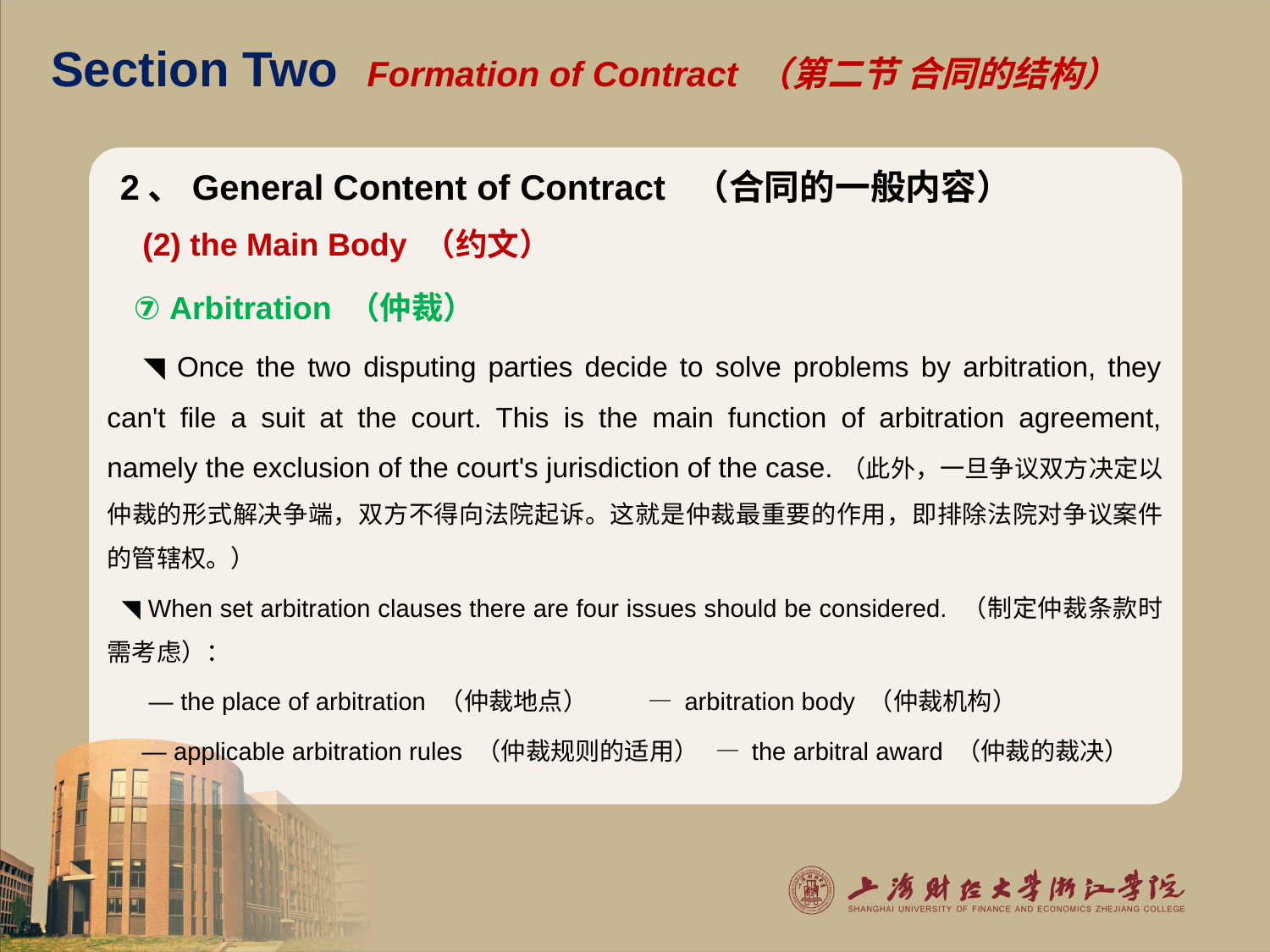

# Section Two   Formation of Contract （第二节 合同的结构）
2、General Content of Contract  （合同的一般内容）
    (2) the Main Body （约文）
   ⑦ Arbitration （仲裁）
   ◥ Once the two disputing parties decide to solve problems by arbitration, they can't file a suit at the court. This is the main function of arbitration agreement, namely the exclusion of the court's jurisdiction of the case.（此外，一旦争议双方决定以仲裁的形式解决争端，双方不得向法院起诉。这就是仲裁最重要的作用，即排除法院对争议案件的管辖权。）
  ◥ When set arbitration clauses there are four issues should be considered. （制定仲裁条款时需考虑）：
      — the place of arbitration （仲裁地点）           — arbitration body （仲裁机构）
     — applicable arbitration rules （仲裁规则的适用）   — the arbitral award （仲裁的裁决）